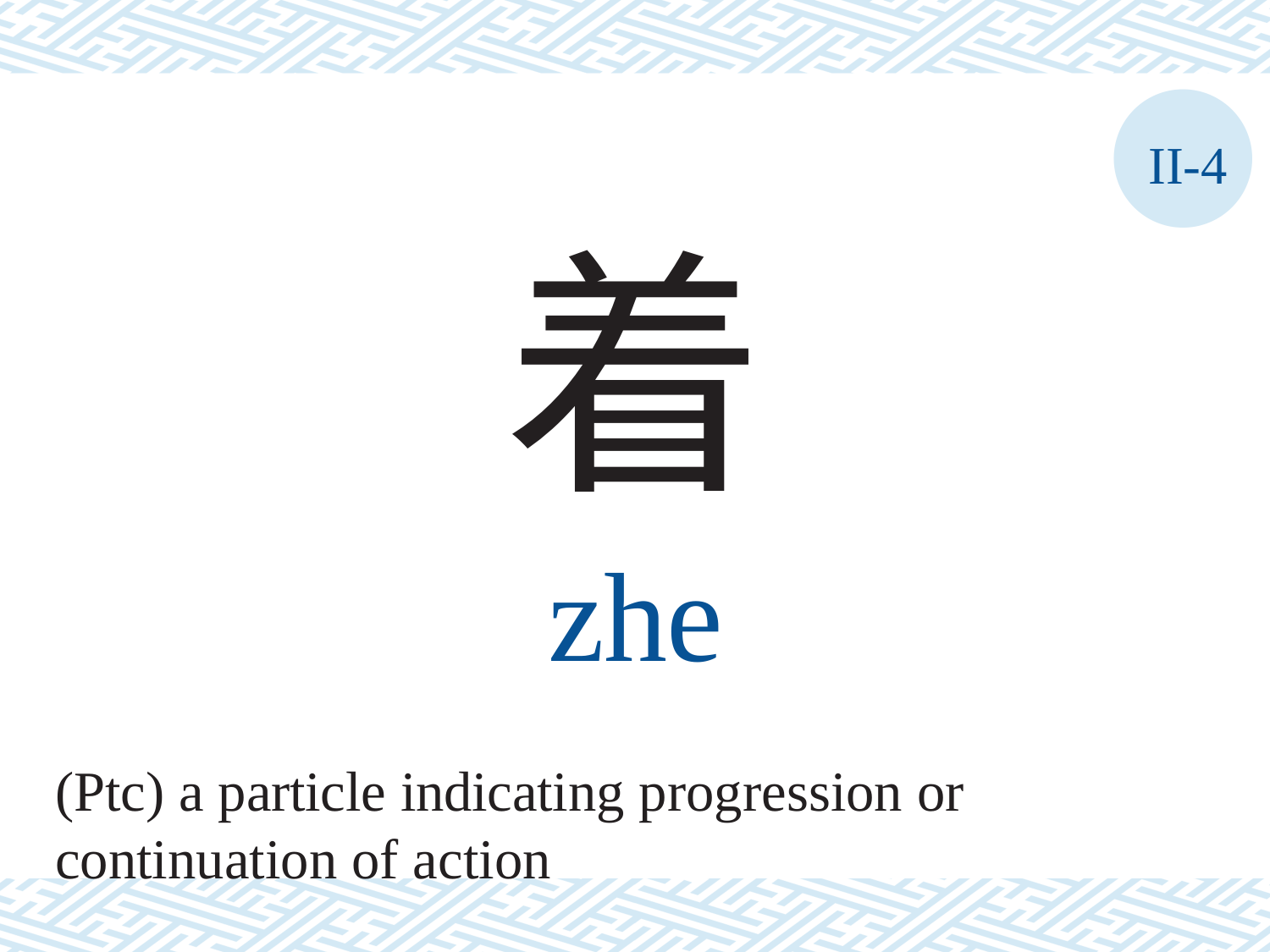

II-4
着
zhe

(Ptc) a particle indicating progression or
continuation of action